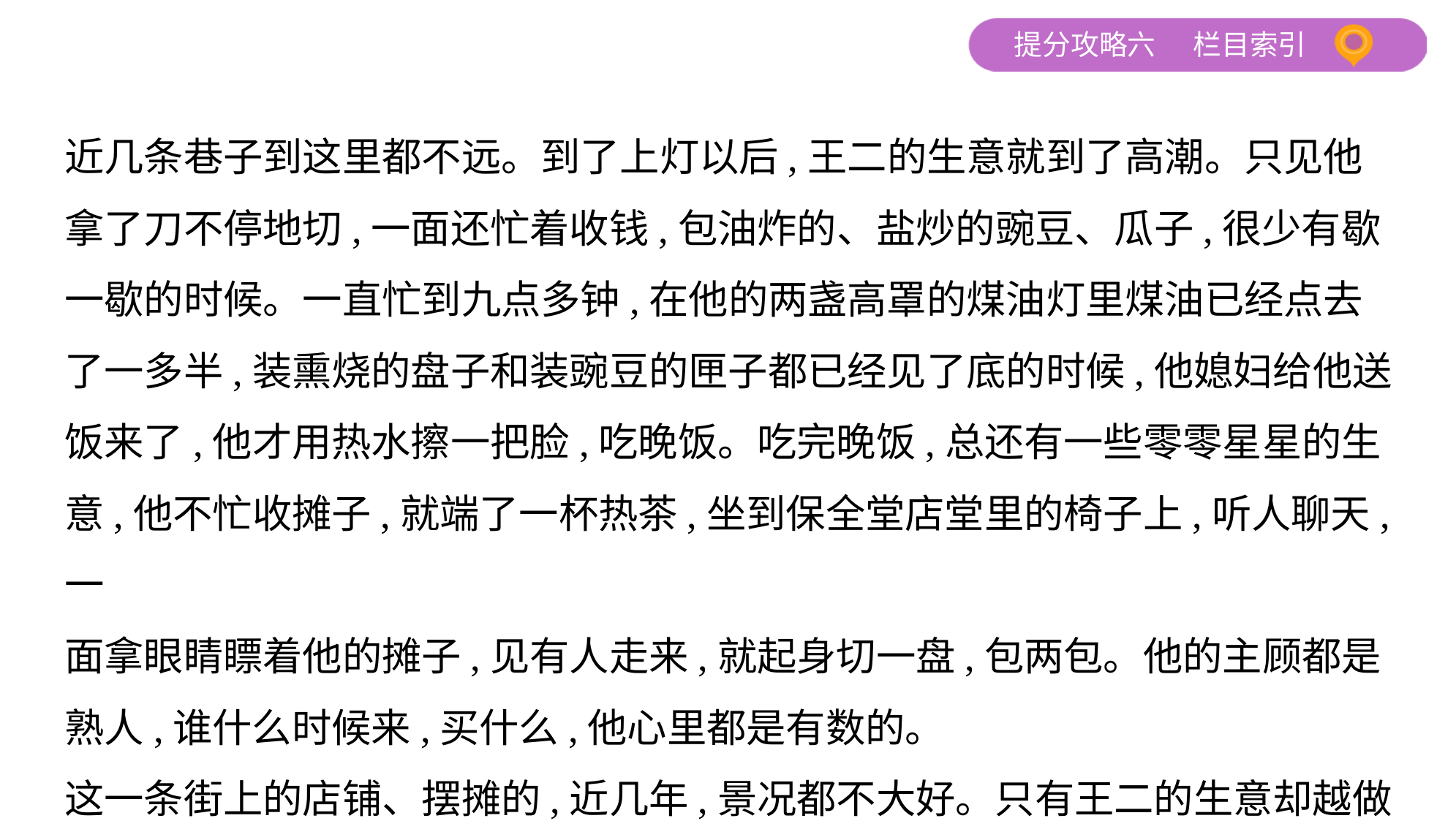

近几条巷子到这里都不远。到了上灯以后,王二的生意就到了高潮。只见他
拿了刀不停地切,一面还忙着收钱,包油炸的、盐炒的豌豆、瓜子,很少有歇
一歇的时候。一直忙到九点多钟,在他的两盏高罩的煤油灯里煤油已经点去
了一多半,装熏烧的盘子和装豌豆的匣子都已经见了底的时候,他媳妇给他送
饭来了,他才用热水擦一把脸,吃晚饭。吃完晚饭,总还有一些零零星星的生
意,他不忙收摊子,就端了一杯热茶,坐到保全堂店堂里的椅子上,听人聊天,一
面拿眼睛瞟着他的摊子,见有人走来,就起身切一盘,包两包。他的主顾都是
熟人,谁什么时候来,买什么,他心里都是有数的。
这一条街上的店铺、摆摊的,近几年,景况都不大好。只有王二的生意却越做